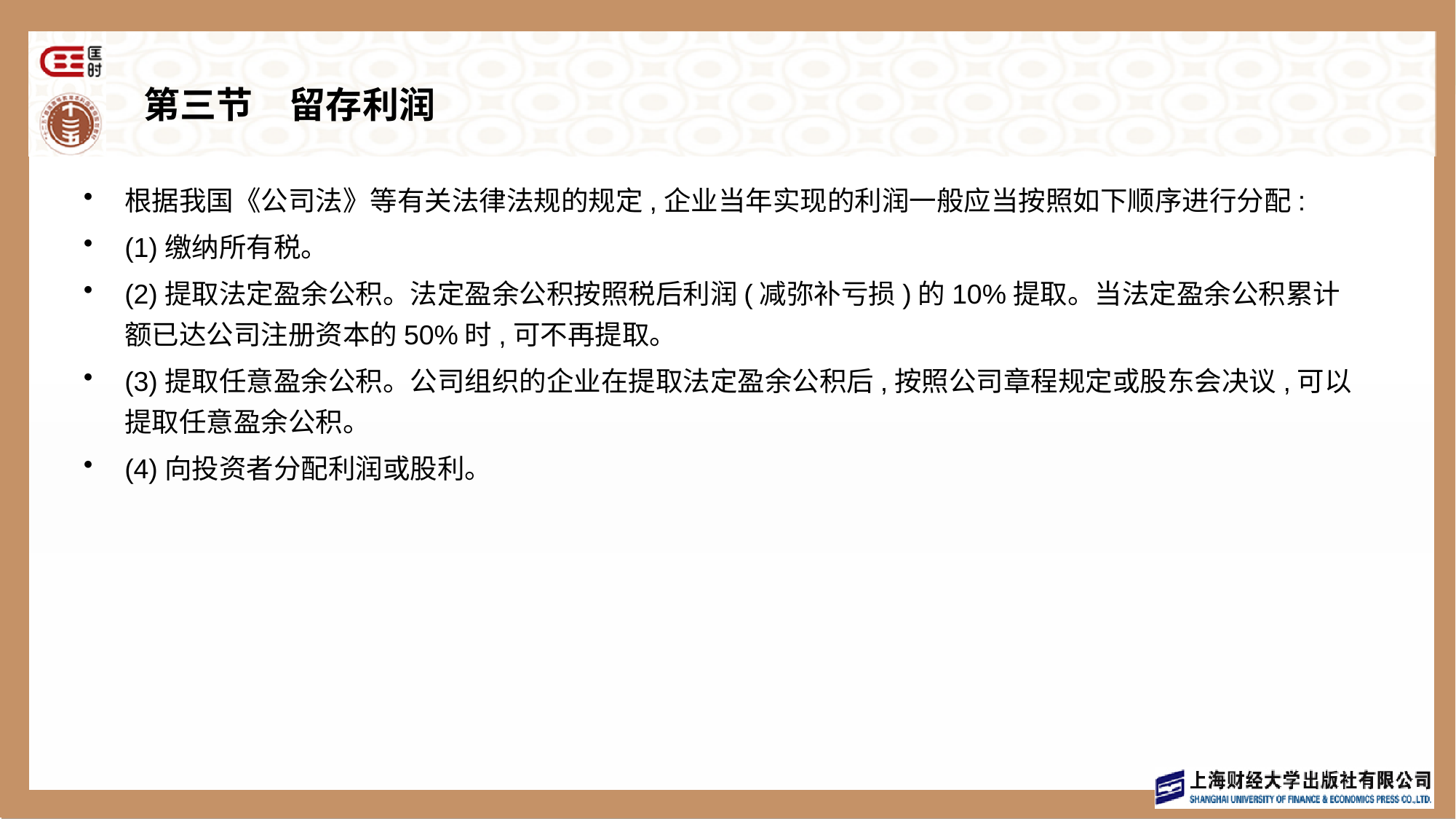

# 第三节　留存利润
根据我国《公司法》等有关法律法规的规定,企业当年实现的利润一般应当按照如下顺序进行分配:
(1)缴纳所有税。
(2)提取法定盈余公积。法定盈余公积按照税后利润(减弥补亏损)的10%提取。当法定盈余公积累计额已达公司注册资本的50%时,可不再提取。
(3)提取任意盈余公积。公司组织的企业在提取法定盈余公积后,按照公司章程规定或股东会决议,可以提取任意盈余公积。
(4)向投资者分配利润或股利。